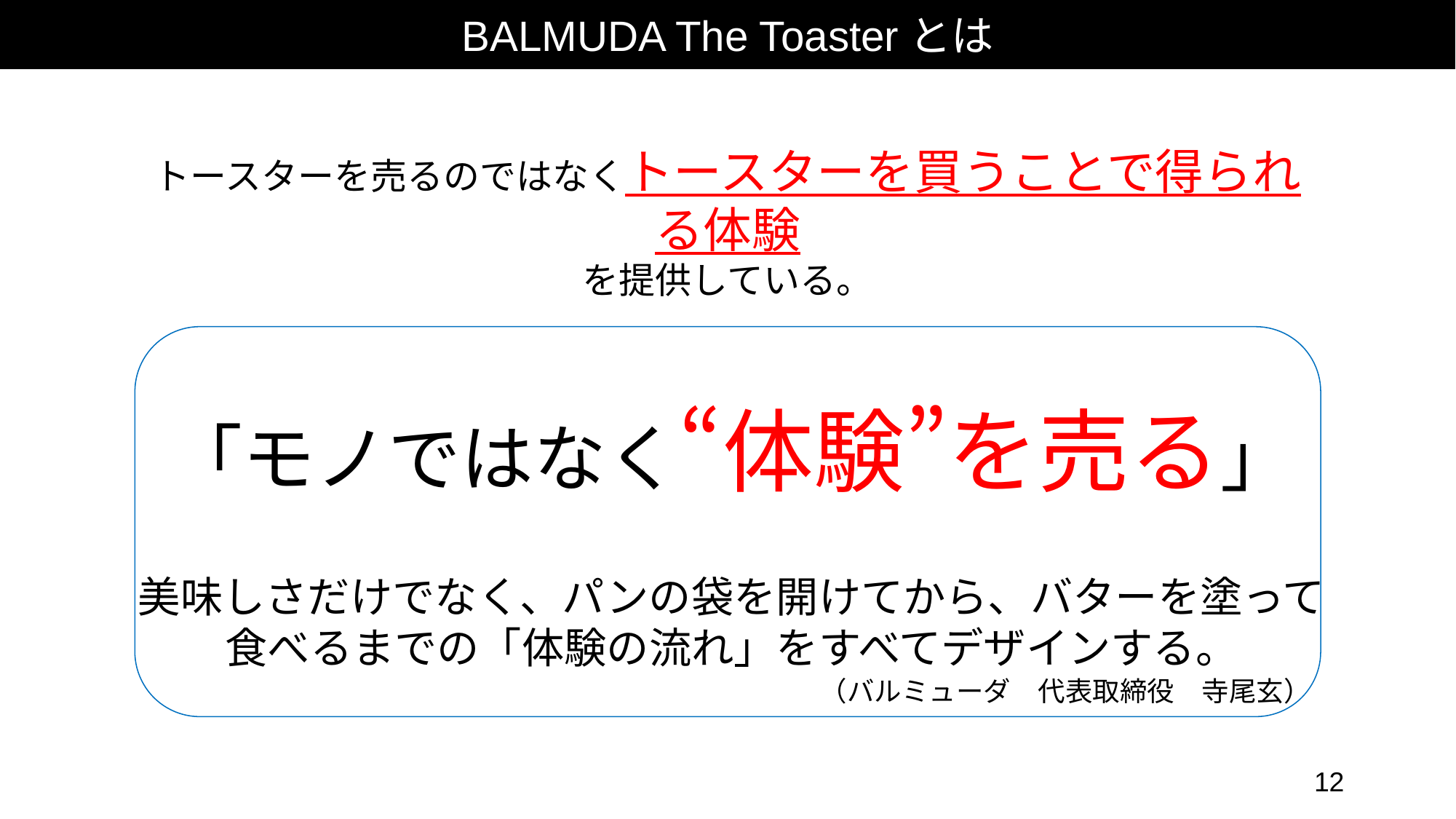

BALMUDA The Toasterとは
トースターを売るのではなくトースターを買うことで得られる体験
を提供している。

「モノではなく“体験”を売る」
美味しさだけでなく、パンの袋を開けてから、バターを塗って
食べるまでの「体験の流れ」をすべてデザインする。
（バルミューダ　代表取締役　寺尾玄）
12